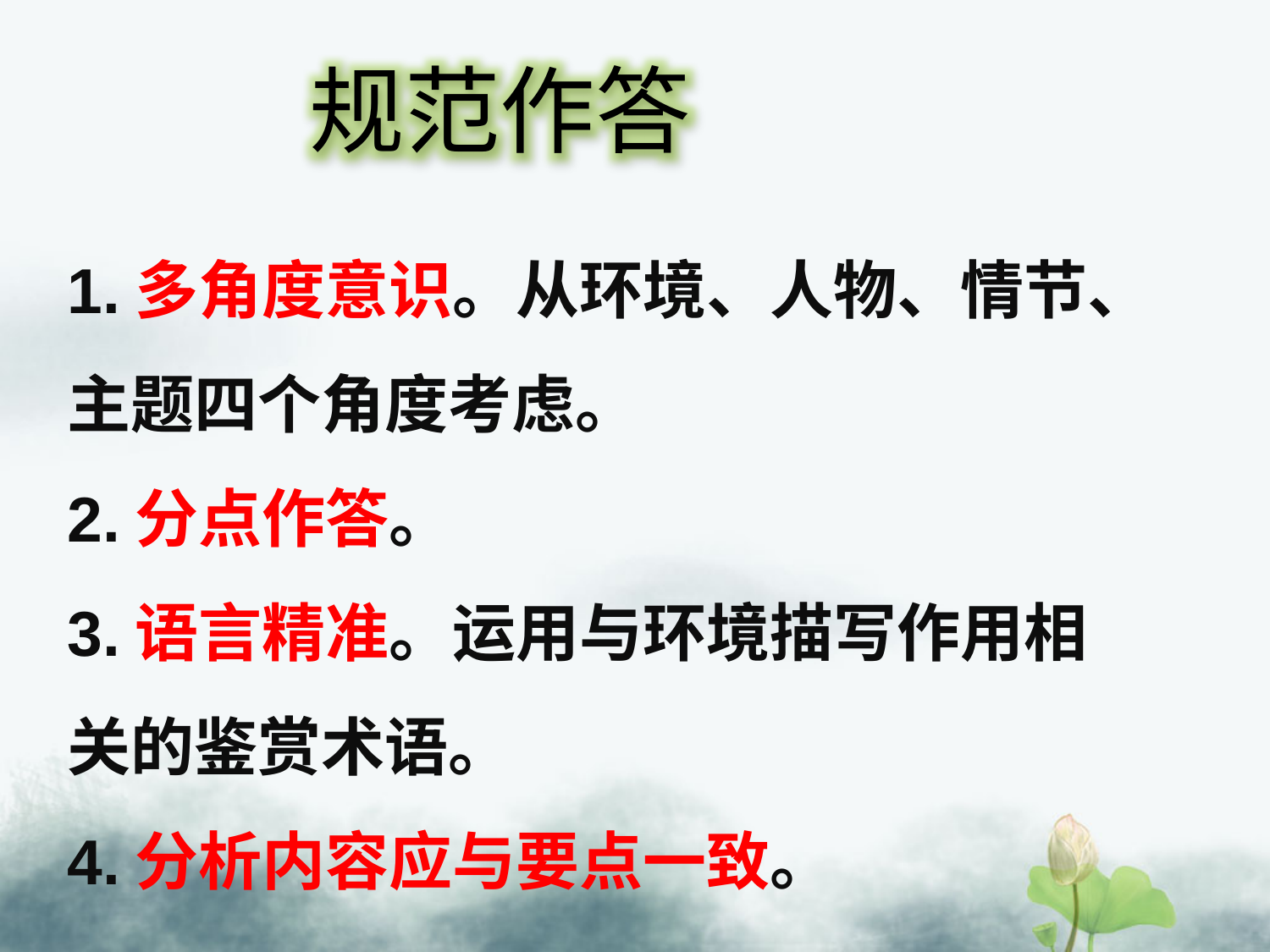

规范作答
1.多角度意识。从环境、人物、情节、主题四个角度考虑。
2.分点作答。
3.语言精准。运用与环境描写作用相关的鉴赏术语。
4.分析内容应与要点一致。